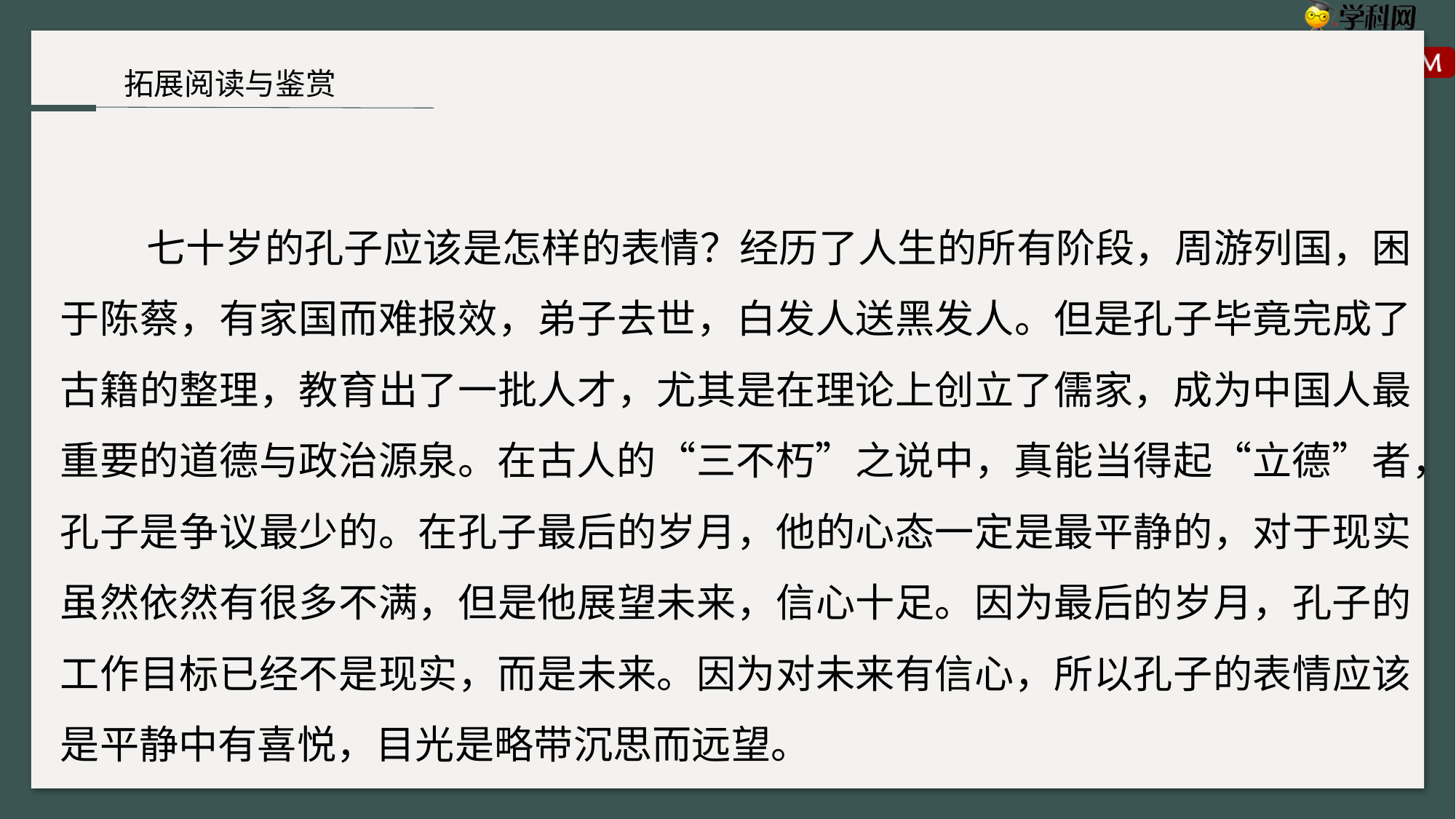

拓展阅读与鉴赏
七十岁的孔子应该是怎样的表情？经历了人生的所有阶段，周游列国，困于陈蔡，有家国而难报效，弟子去世，白发人送黑发人。但是孔子毕竟完成了古籍的整理，教育出了一批人才，尤其是在理论上创立了儒家，成为中国人最重要的道德与政治源泉。在古人的“三不朽”之说中，真能当得起“立德”者，孔子是争议最少的。在孔子最后的岁月，他的心态一定是最平静的，对于现实虽然依然有很多不满，但是他展望未来，信心十足。因为最后的岁月，孔子的工作目标已经不是现实，而是未来。因为对未来有信心，所以孔子的表情应该是平静中有喜悦，目光是略带沉思而远望。